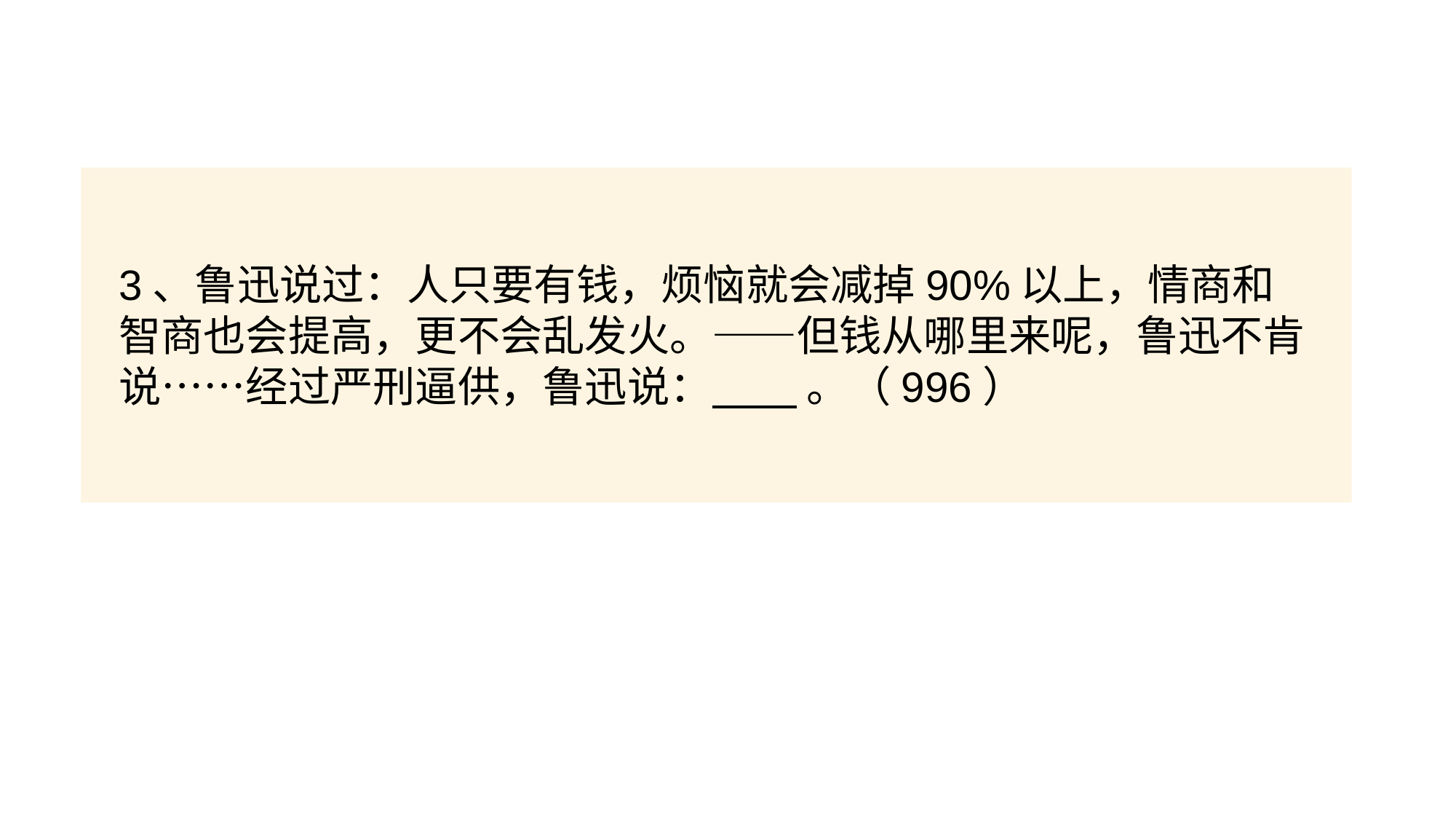

3、鲁迅说过：人只要有钱，烦恼就会减掉90%以上，情商和智商也会提高，更不会乱发火。——但钱从哪里来呢，鲁迅不肯说……经过严刑逼供，鲁迅说：          。（996）